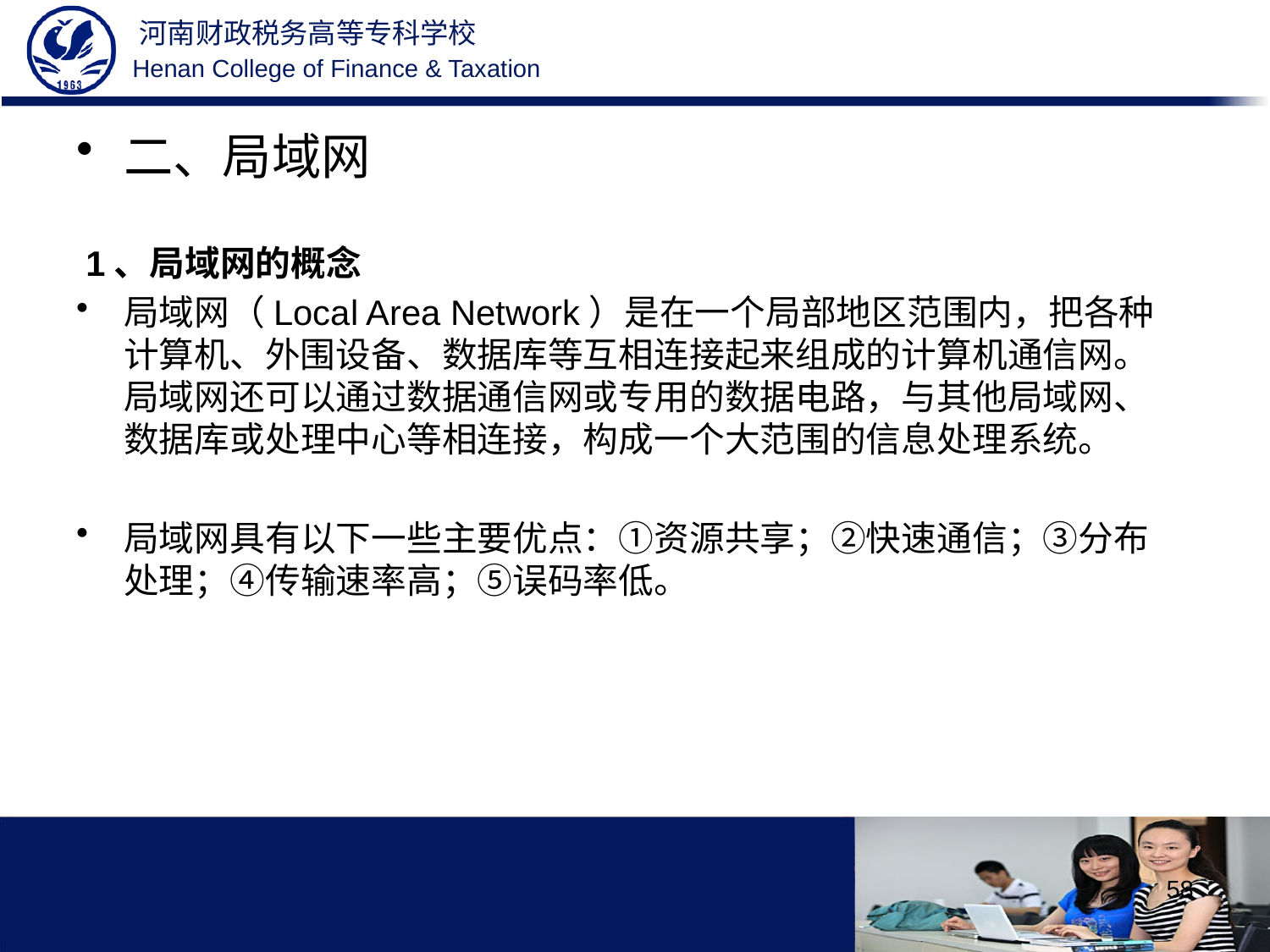

二、局域网

 1、局域网的概念
局域网（Local Area Network）是在一个局部地区范围内，把各种计算机、外围设备、数据库等互相连接起来组成的计算机通信网。局域网还可以通过数据通信网或专用的数据电路，与其他局域网、数据库或处理中心等相连接，构成一个大范围的信息处理系统。

局域网具有以下一些主要优点：①资源共享；②快速通信；③分布处理；④传输速率高；⑤误码率低。

58